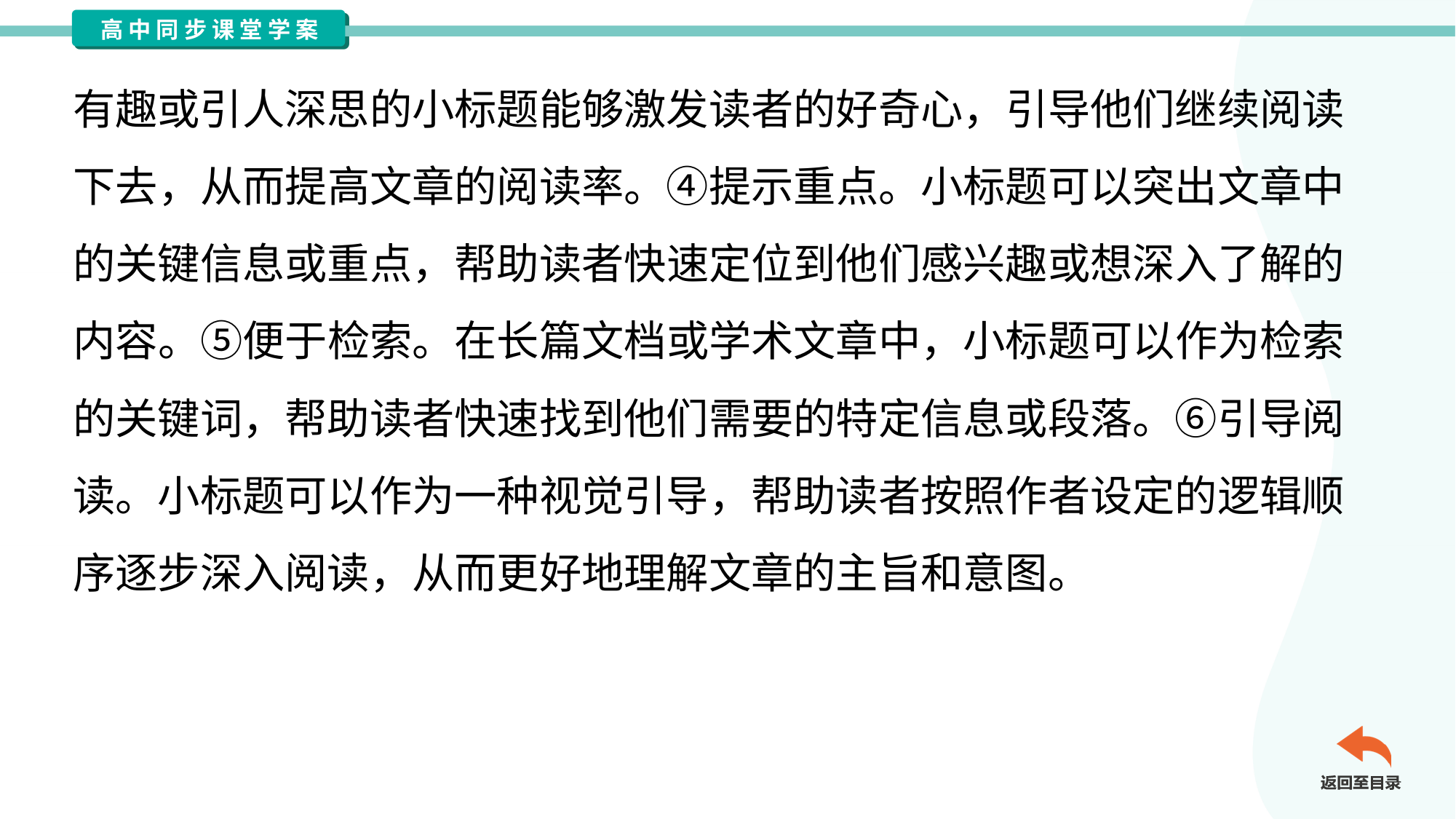

有趣或引人深思的小标题能够激发读者的好奇心，引导他们继续阅读
下去，从而提高文章的阅读率。④提示重点。小标题可以突出文章中
的关键信息或重点，帮助读者快速定位到他们感兴趣或想深入了解的
内容。⑤便于检索。在长篇文档或学术文章中，小标题可以作为检索
的关键词，帮助读者快速找到他们需要的特定信息或段落。⑥引导阅
读。小标题可以作为一种视觉引导，帮助读者按照作者设定的逻辑顺
序逐步深入阅读，从而更好地理解文章的主旨和意图。